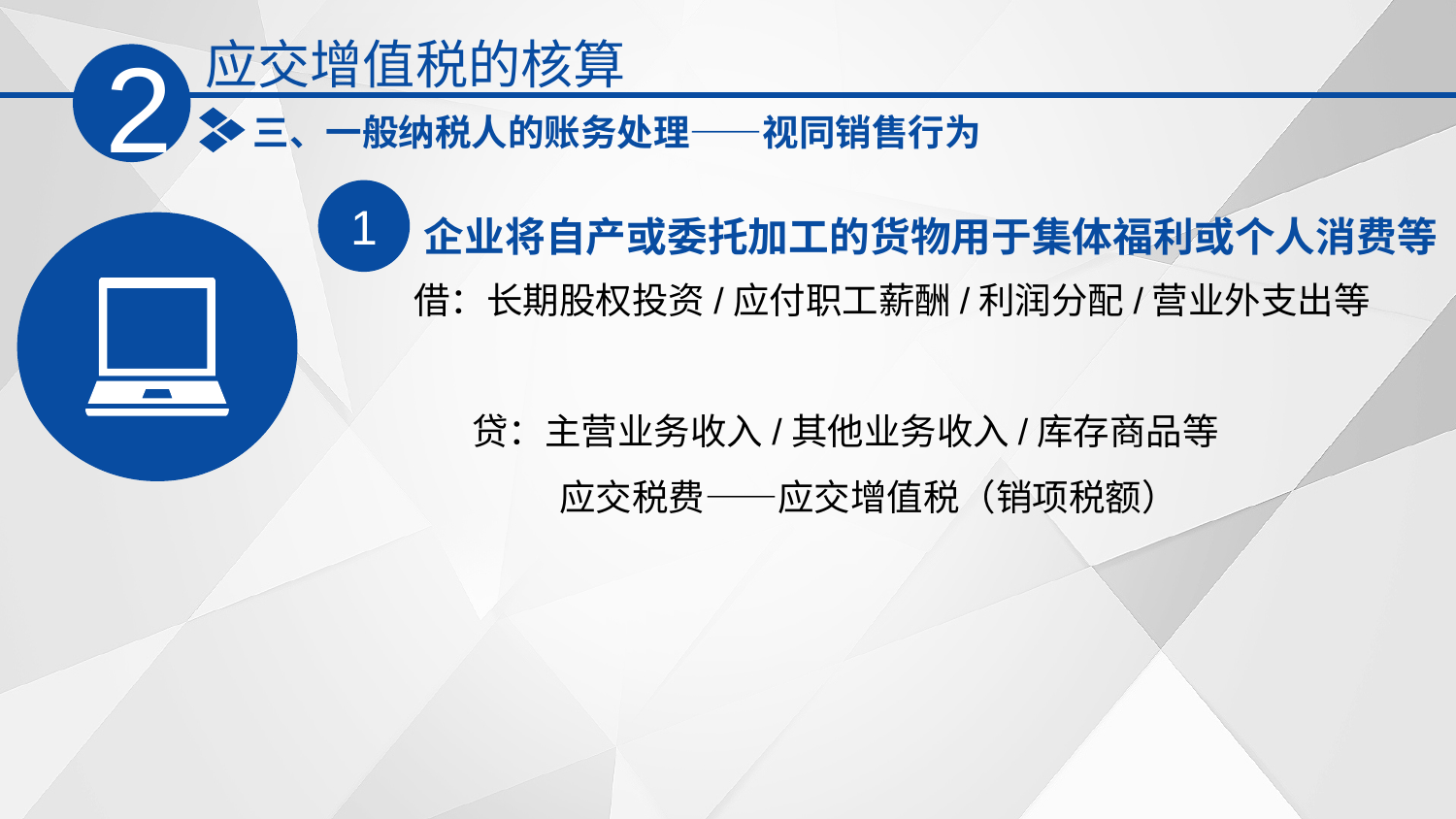

应交增值税的核算
2

三、一般纳税人的账务处理——视同销售行为

1
企业将自产或委托加工的货物用于集体福利或个人消费等

借：长期股权投资/应付职工薪酬/利润分配/营业外支出等
      贷：主营业务收入/其他业务收入/库存商品等
　　　　应交税费——应交增值税（销项税额）